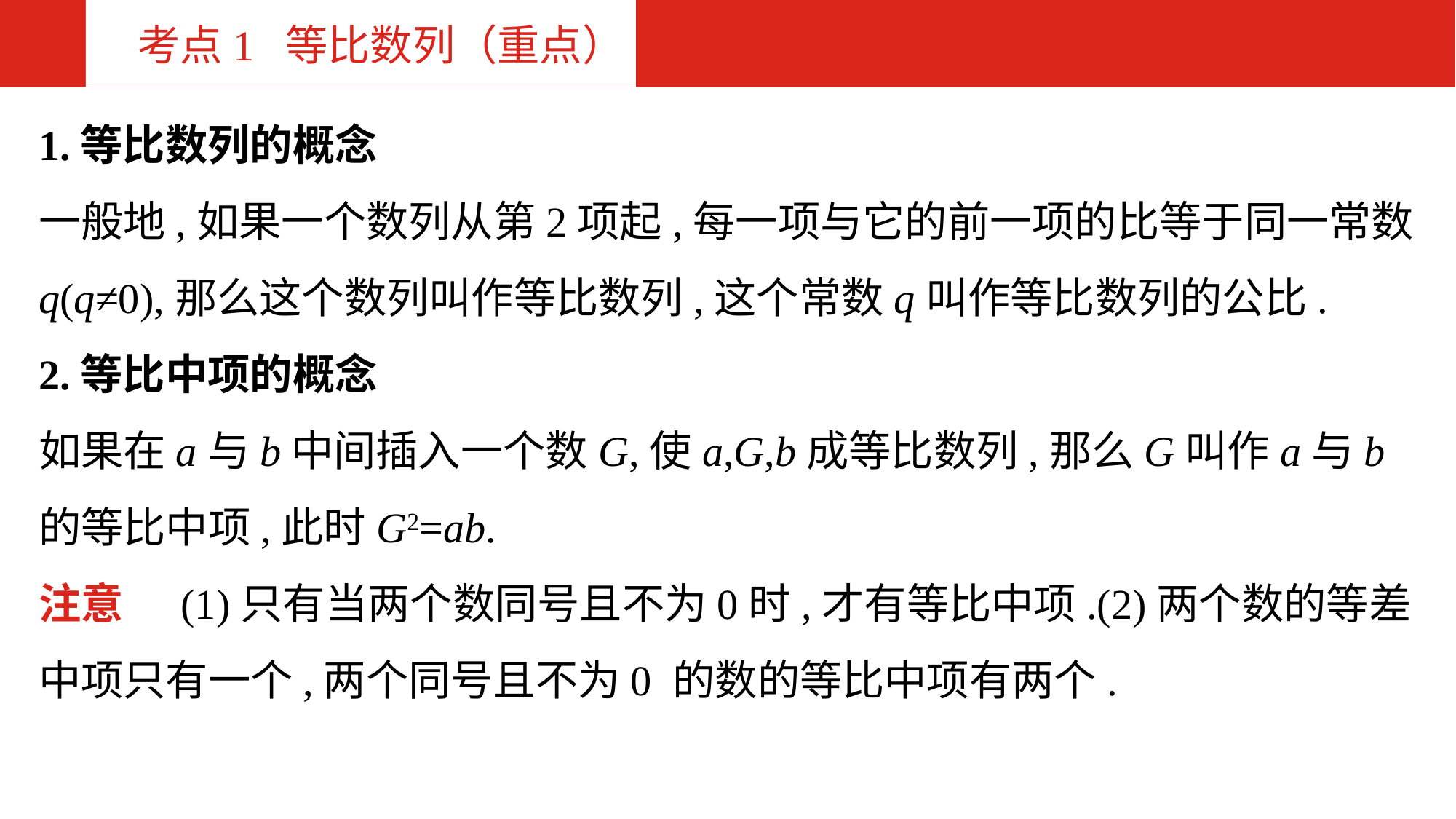

考点1  等比数列（重点）

1.等比数列的概念
一般地,如果一个数列从第2项起,每一项与它的前一项的比等于同一常数q(q≠0),那么这个数列叫作等比数列,这个常数q叫作等比数列的公比.
2.等比中项的概念
如果在a与b中间插入一个数G,使a,G,b成等比数列,那么G叫作a与b的等比中项,此时G2=ab.
注意     (1)只有当两个数同号且不为0时,才有等比中项.(2)两个数的等差中项只有一个,两个同号且不为0 的数的等比中项有两个.